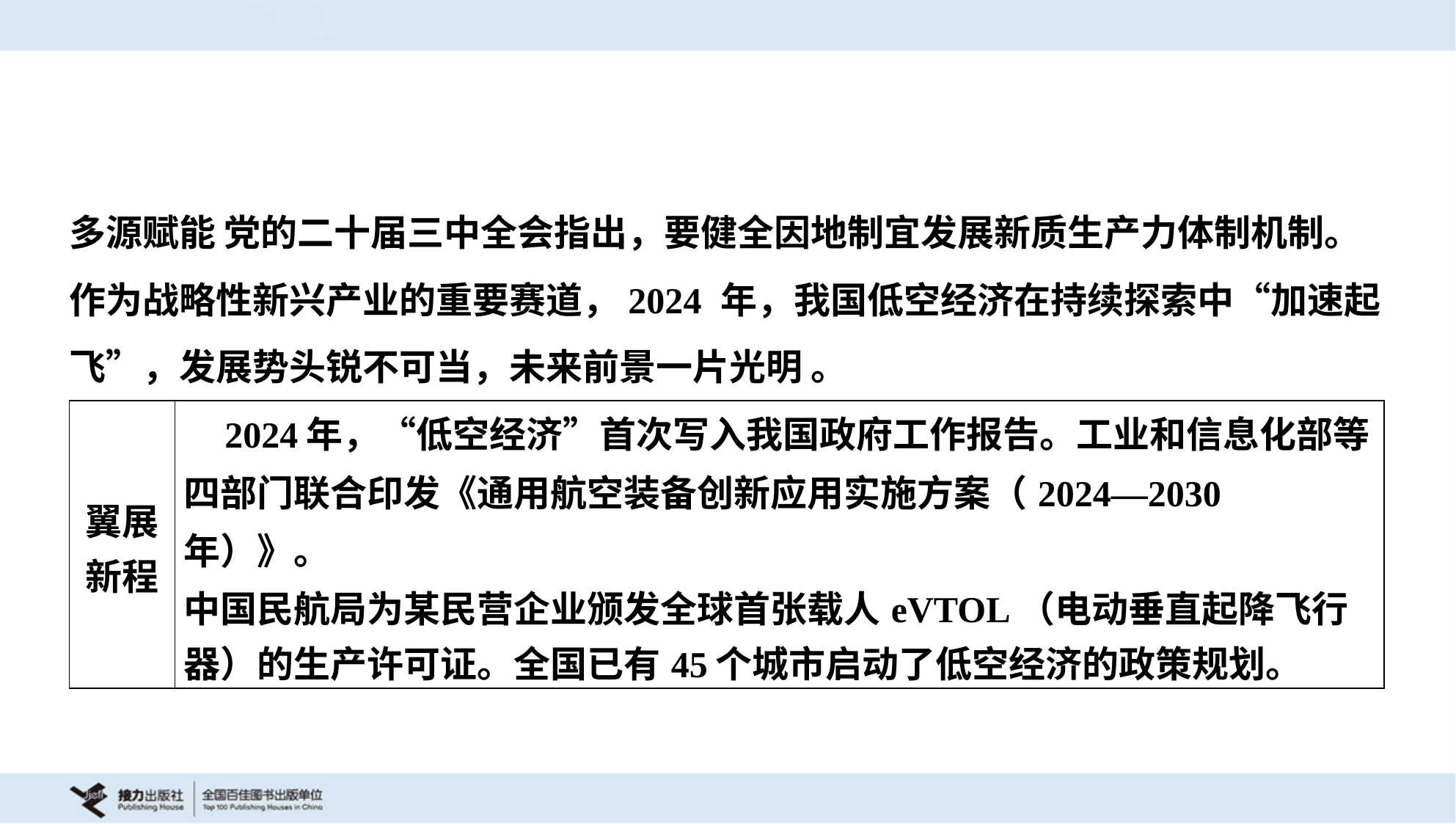

多源赋能 党的二十届三中全会指出，要健全因地制宜发展新质生产力体制机制。
作为战略性新兴产业的重要赛道，2024 年，我国低空经济在持续探索中“加速起
飞”，发展势头锐不可当，未来前景一片光明 。
| 翼展 新程 | 2024年，“低空经济”首次写入我国政府工作报告。工业和信息化部等 四部门联合印发《通用航空装备创新应用实施方案（2024—2030年）》。 中国民航局为某民营企业颁发全球首张载人eVTOL（电动垂直起降飞行 器）的生产许可证。全国已有45个城市启动了低空经济的政策规划。 |
| --- | --- |